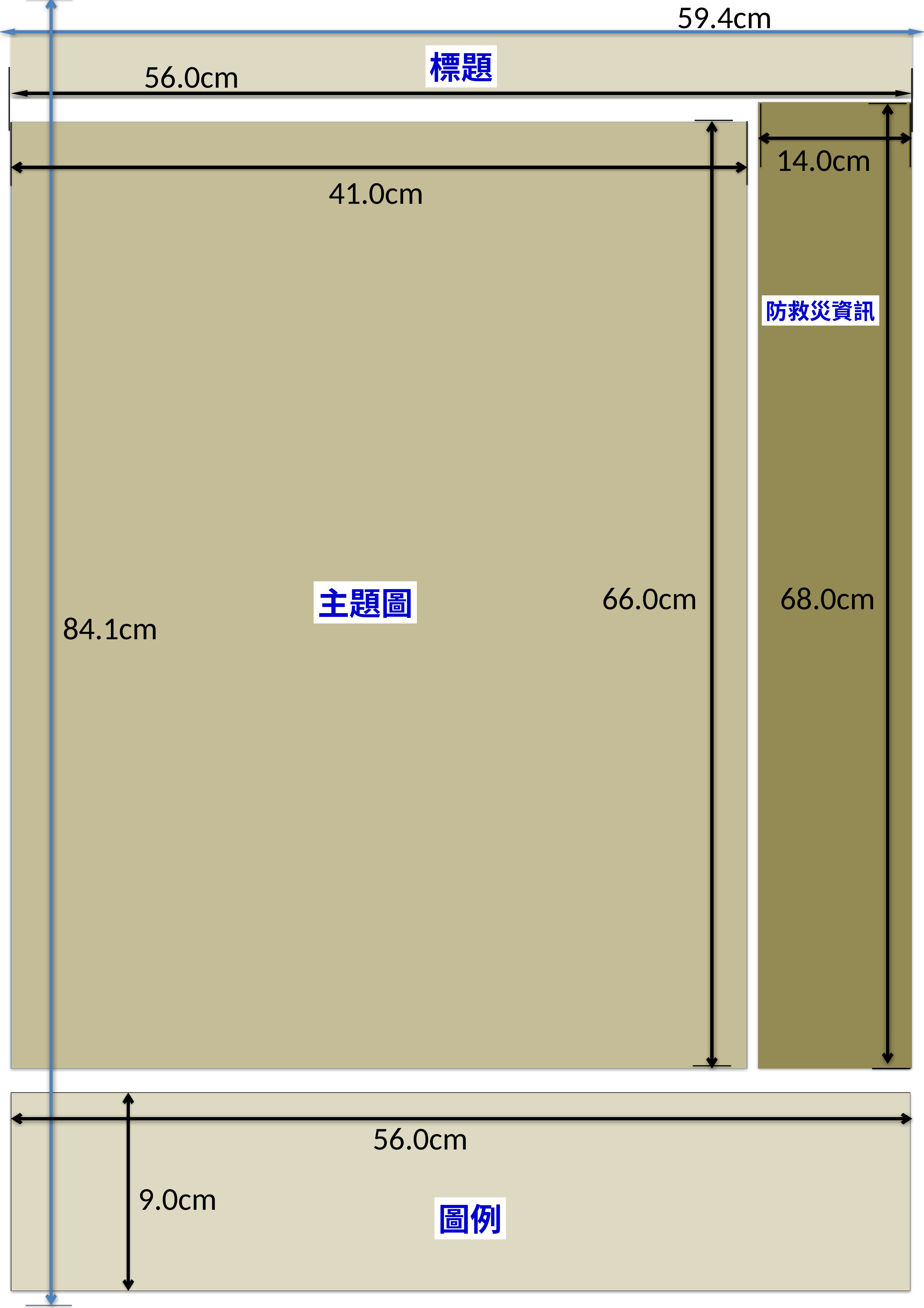

59.4cm

標題
56.0cm

14.0cm
41.0cm
防救災資訊
66.0cm
68.0cm
主題圖
84.1cm

56.0cm
9.0cm
圖例